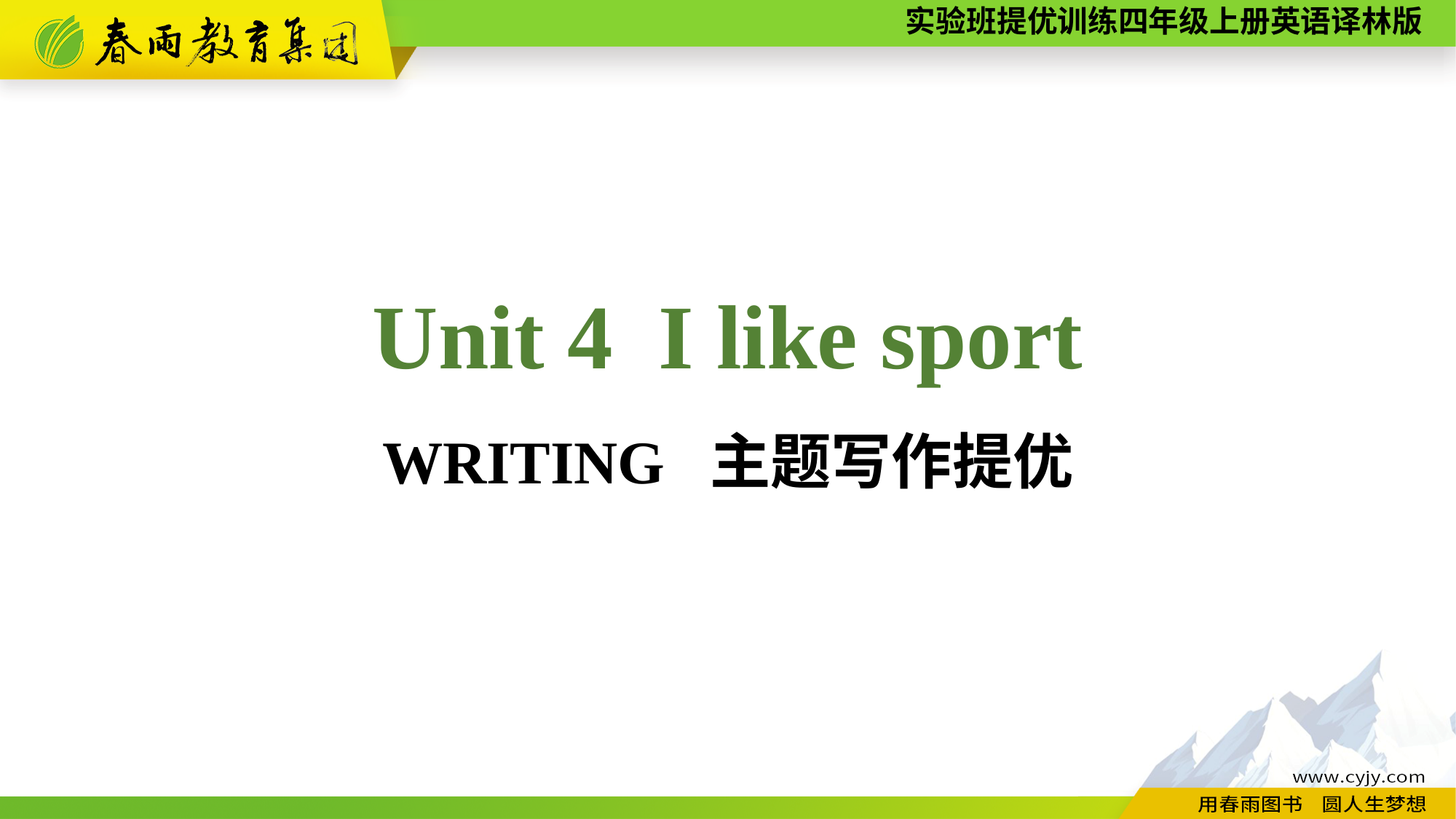

Unit 4  I like sport
WRITING  主题写作提优